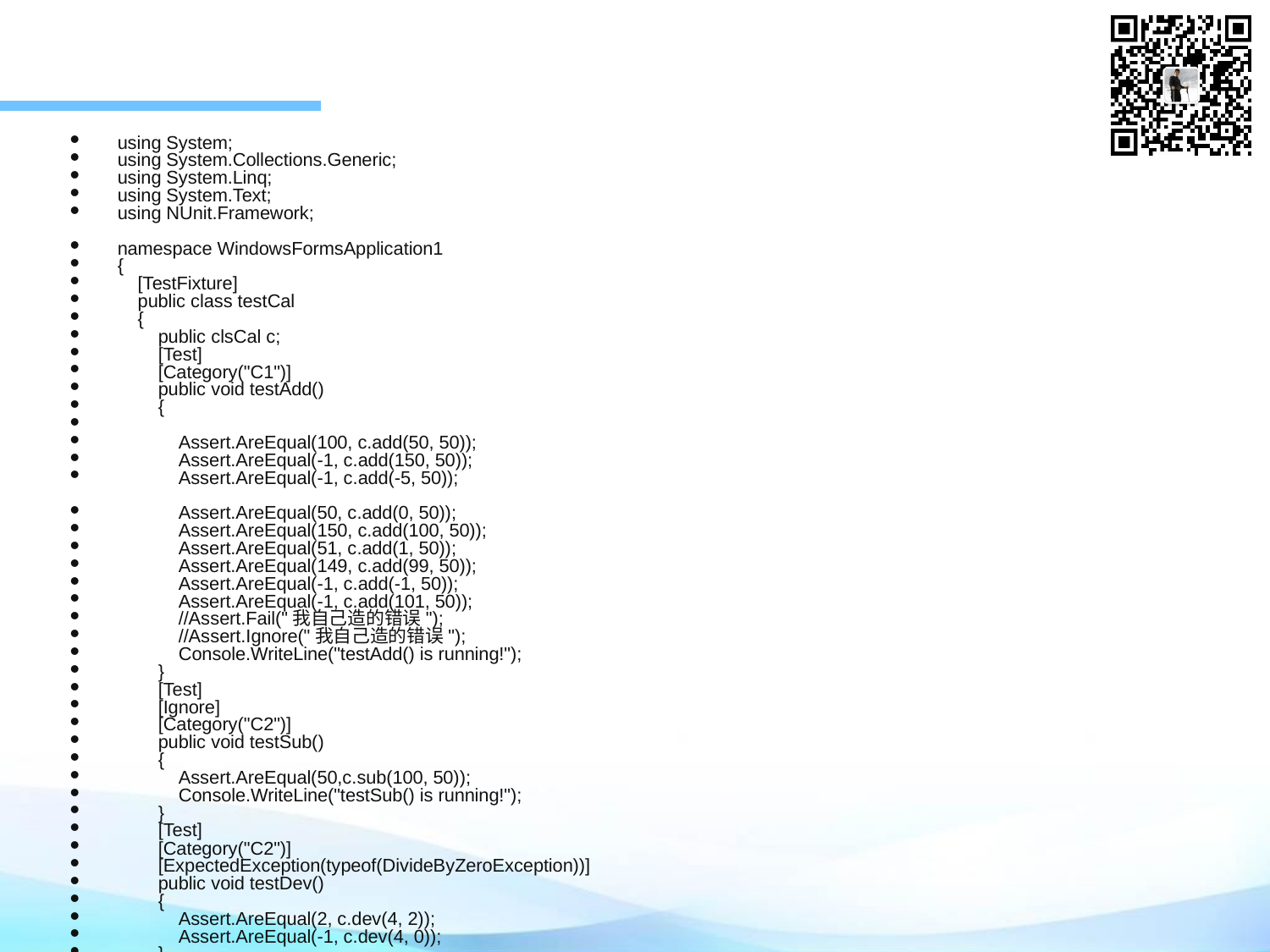

using System;
using System.Collections.Generic;
using System.Linq;
using System.Text;
using NUnit.Framework;

namespace WindowsFormsApplication1
{
    [TestFixture]
    public class testCal
    {
        public clsCal c;
        [Test]
        [Category("C1")]
        public void testAdd()
        {

            Assert.AreEqual(100, c.add(50, 50));
            Assert.AreEqual(-1, c.add(150, 50));
            Assert.AreEqual(-1, c.add(-5, 50));

            Assert.AreEqual(50, c.add(0, 50));
            Assert.AreEqual(150, c.add(100, 50));
            Assert.AreEqual(51, c.add(1, 50));
            Assert.AreEqual(149, c.add(99, 50));
            Assert.AreEqual(-1, c.add(-1, 50));
            Assert.AreEqual(-1, c.add(101, 50));
            //Assert.Fail("我自己造的错误");
            //Assert.Ignore("我自己造的错误");
            Console.WriteLine("testAdd() is running!");
        }
        [Test]
        [Ignore]
        [Category("C2")]
        public void testSub()
        {
            Assert.AreEqual(50,c.sub(100, 50));
            Console.WriteLine("testSub() is running!");
        }
        [Test]
        [Category("C2")]
        [ExpectedException(typeof(DivideByZeroException))]
        public void testDev()
        {
            Assert.AreEqual(2, c.dev(4, 2));
            Assert.AreEqual(-1, c.dev(4, 0));
        }
        [SetUp]
        public void initFunction()
        {
            Console.WriteLine("initFunction() is running!");
        }
        [TearDown]
        public void clearFunction()
        {
            Console.WriteLine("clearFunction() is running!");
        }
        [TestFixtureSetUp]
        public void initClass()
        {
            c= new clsCal();
            Console.WriteLine("initClass() is running!");
        }
        [TestFixtureTearDown]
        public void clearClass()
        {
            Console.WriteLine("clearClass() is running!");
        }
    }
}